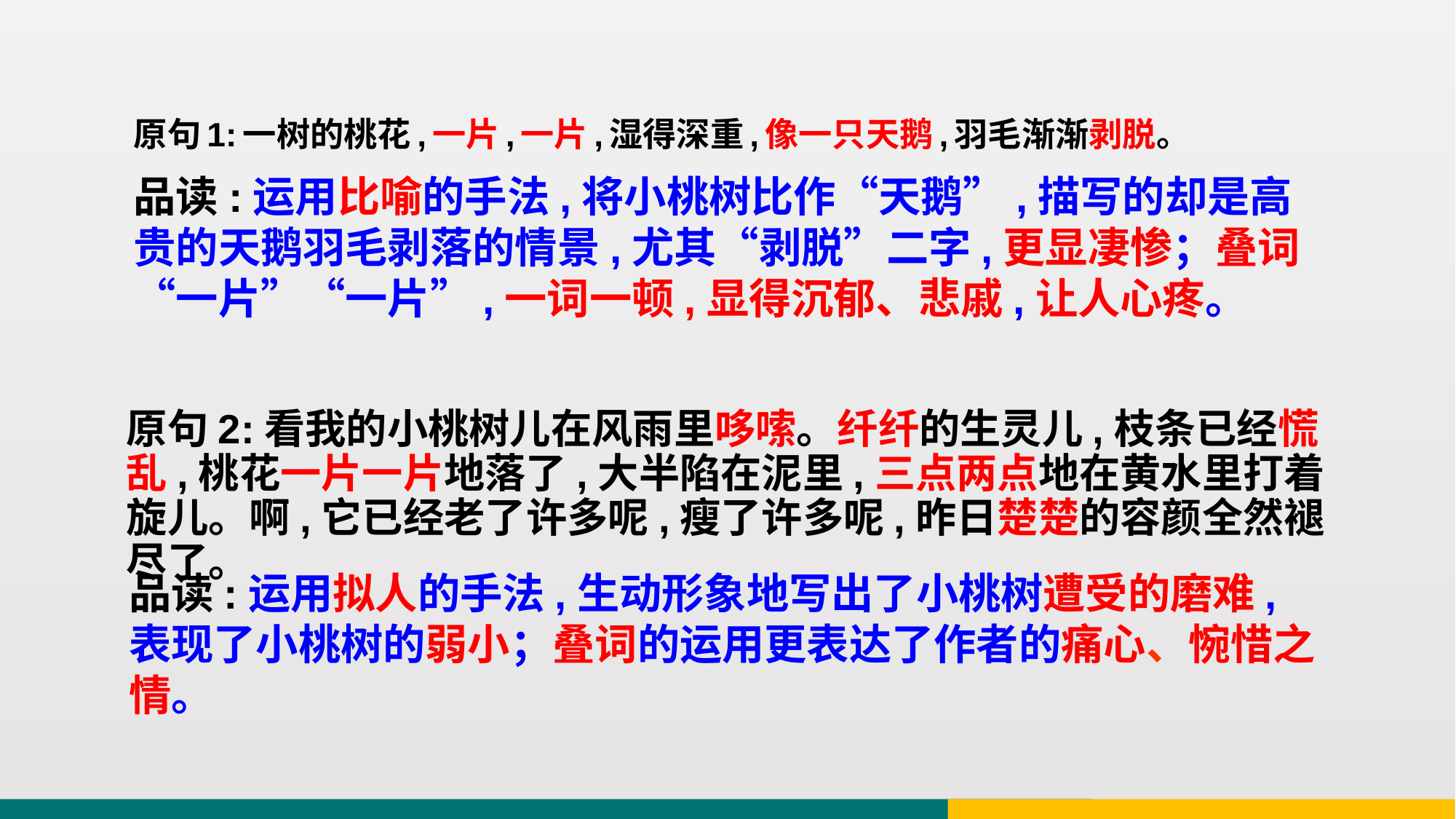

原句1:一树的桃花,一片,一片,湿得深重,像一只天鹅,羽毛渐渐剥脱。
品读:运用比喻的手法,将小桃树比作“天鹅”,描写的却是高贵的天鹅羽毛剥落的情景,尤其“剥脱”二字,更显凄惨；叠词“一片”“一片”,一词一顿,显得沉郁、悲戚,让人心疼。
原句2:看我的小桃树儿在风雨里哆嗦。纤纤的生灵儿,枝条已经慌乱,桃花一片一片地落了,大半陷在泥里,三点两点地在黄水里打着旋儿。啊,它已经老了许多呢,瘦了许多呢,昨日楚楚的容颜全然褪尽了。
品读:运用拟人的手法,生动形象地写出了小桃树遭受的磨难,表现了小桃树的弱小；叠词的运用更表达了作者的痛心、惋惜之情。